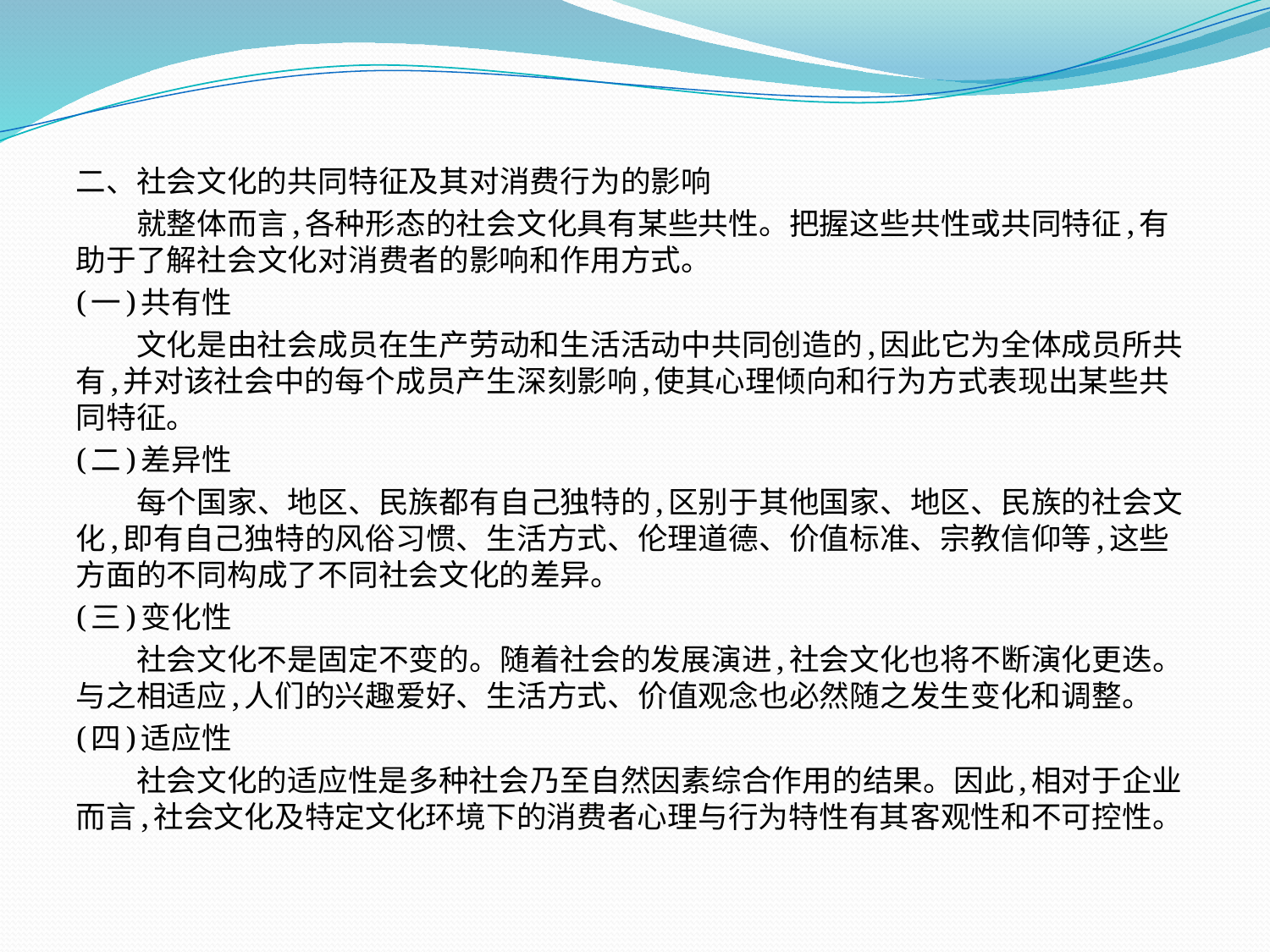

二、社会文化的共同特征及其对消费行为的影响
　　就整体而言,各种形态的社会文化具有某些共性。把握这些共性或共同特征,有助于了解社会文化对消费者的影响和作用方式。
(一)共有性
　　文化是由社会成员在生产劳动和生活活动中共同创造的,因此它为全体成员所共有,并对该社会中的每个成员产生深刻影响,使其心理倾向和行为方式表现出某些共同特征。
(二)差异性
　　每个国家、地区、民族都有自己独特的,区别于其他国家、地区、民族的社会文化,即有自己独特的风俗习惯、生活方式、伦理道德、价值标准、宗教信仰等,这些方面的不同构成了不同社会文化的差异。
(三)变化性
　　社会文化不是固定不变的。随着社会的发展演进,社会文化也将不断演化更迭。与之相适应,人们的兴趣爱好、生活方式、价值观念也必然随之发生变化和调整。
(四)适应性
　　社会文化的适应性是多种社会乃至自然因素综合作用的结果。因此,相对于企业而言,社会文化及特定文化环境下的消费者心理与行为特性有其客观性和不可控性。